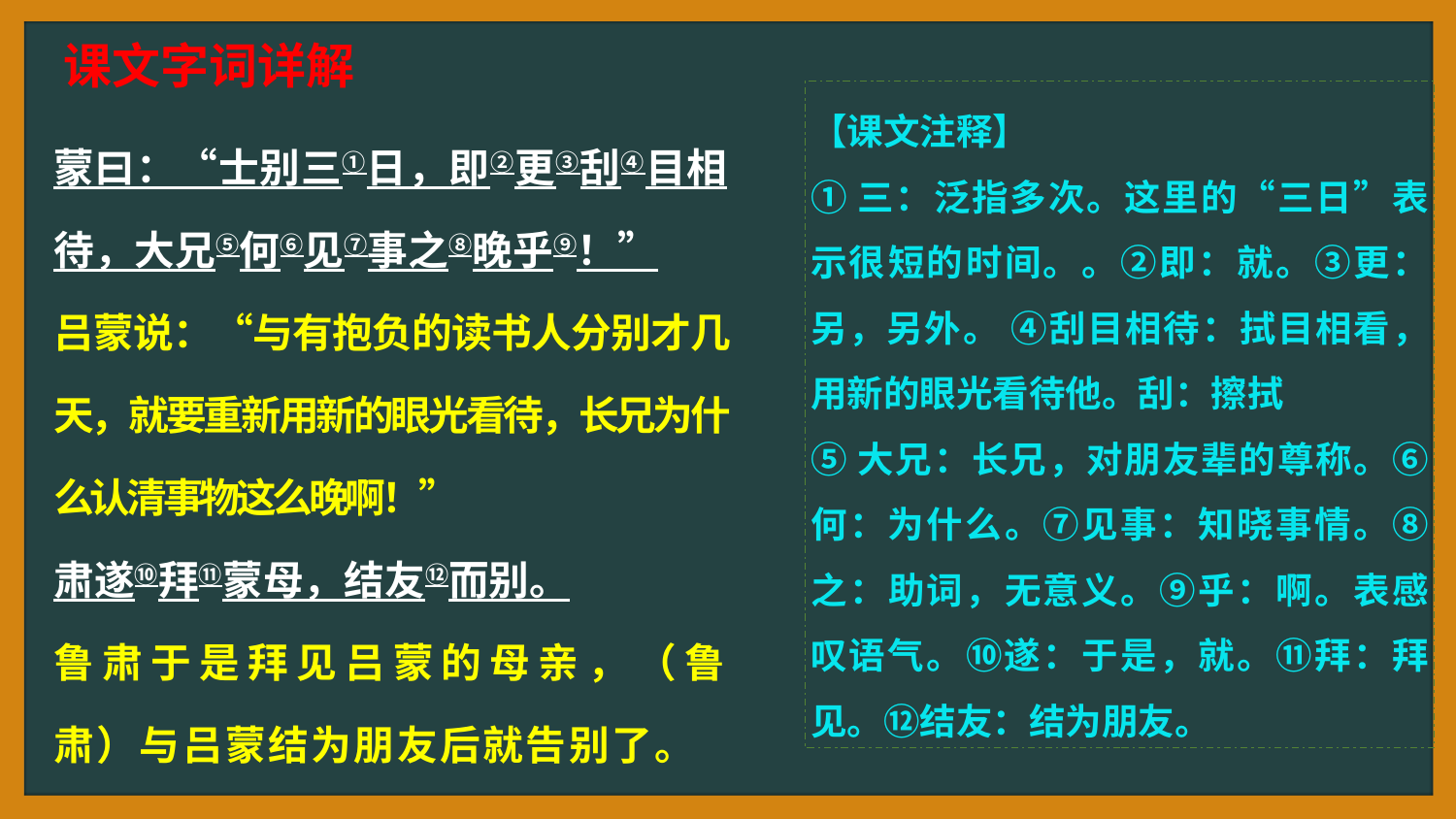

课文字词详解
【课文注释】
①三：泛指多次。这里的“三日”表示很短的时间。。②即：就。③更：另，另外。 ④刮目相待：拭目相看，用新的眼光看待他。刮：擦拭
⑤大兄：长兄，对朋友辈的尊称。⑥何：为什么。⑦见事：知晓事情。⑧之：助词，无意义。⑨乎：啊。表感叹语气。⑩遂：于是，就。⑪拜：拜见。⑫结友：结为朋友。
蒙曰：“士别三①日，即②更③刮④目相待，大兄⑤何⑥见⑦事之⑧晚乎⑨！”
吕蒙说：“与有抱负的读书人分别才几天，就要重新用新的眼光看待，长兄为什么认清事物这么晚啊！”
肃遂⑩拜⑪蒙母，结友⑫而别。
鲁肃于是拜见吕蒙的母亲，（鲁肃）与吕蒙结为朋友后就告别了。